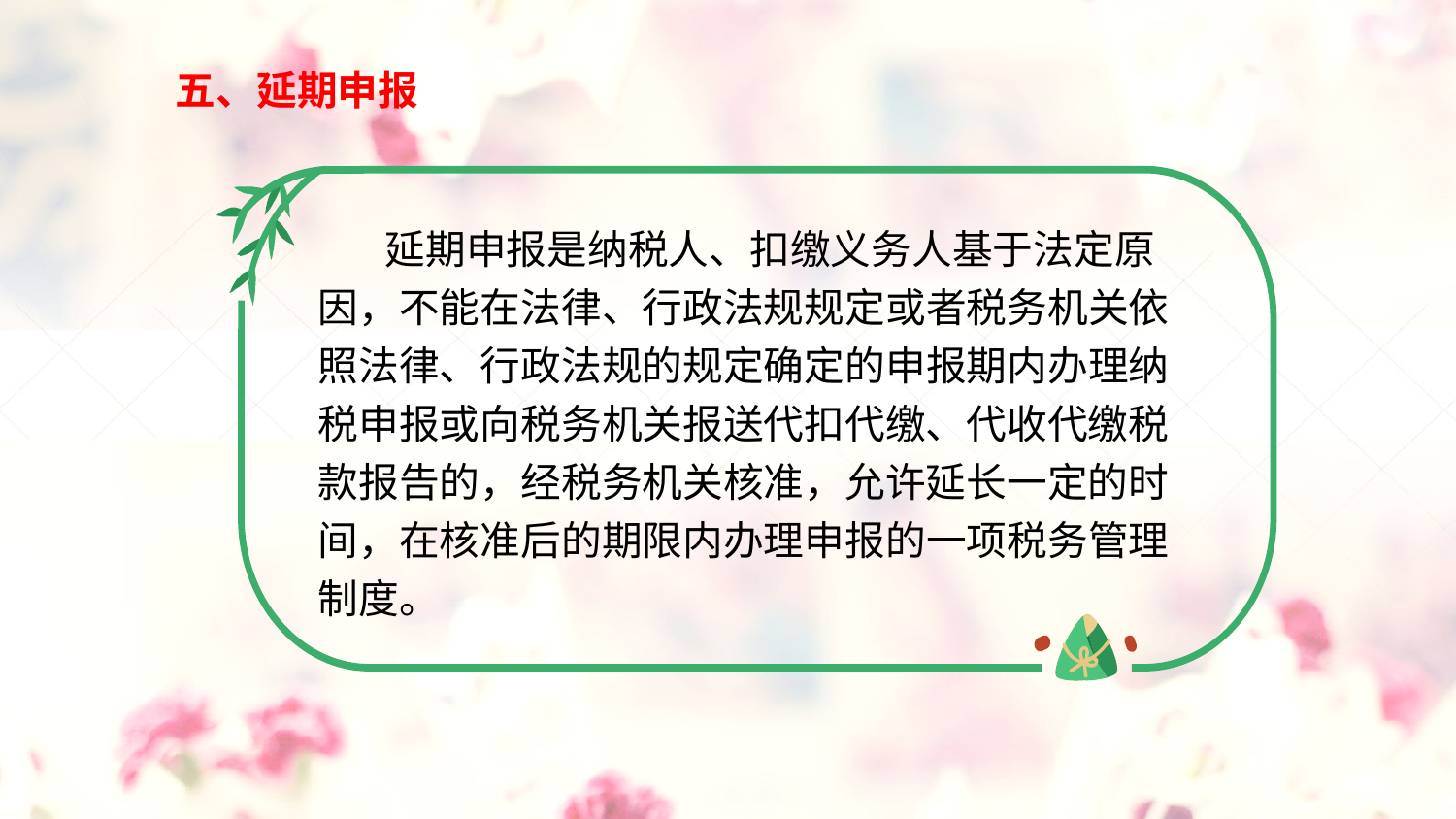

五、延期申报

       延期申报是纳税人、扣缴义务人基于法定原因，不能在法律、行政法规规定或者税务机关依照法律、行政法规的规定确定的申报期内办理纳税申报或向税务机关报送代扣代缴、代收代缴税款报告的，经税务机关核准，允许延长一定的时间，在核准后的期限内办理申报的一项税务管理制度。